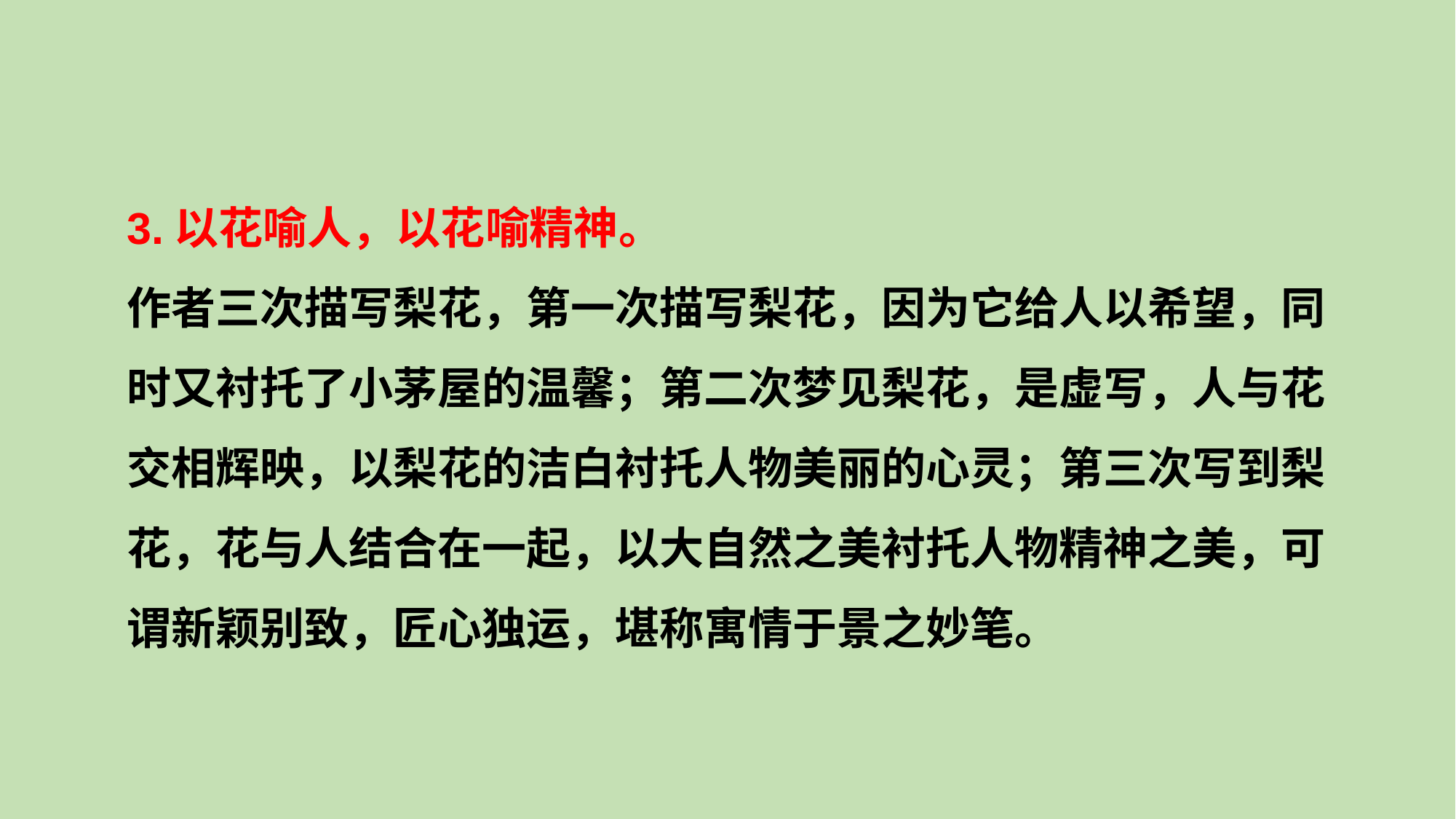

3.以花喻人，以花喻精神。
作者三次描写梨花，第一次描写梨花，因为它给人以希望，同时又衬托了小茅屋的温馨；第二次梦见梨花，是虚写，人与花交相辉映，以梨花的洁白衬托人物美丽的心灵；第三次写到梨花，花与人结合在一起，以大自然之美衬托人物精神之美，可谓新颖别致，匠心独运，堪称寓情于景之妙笔。